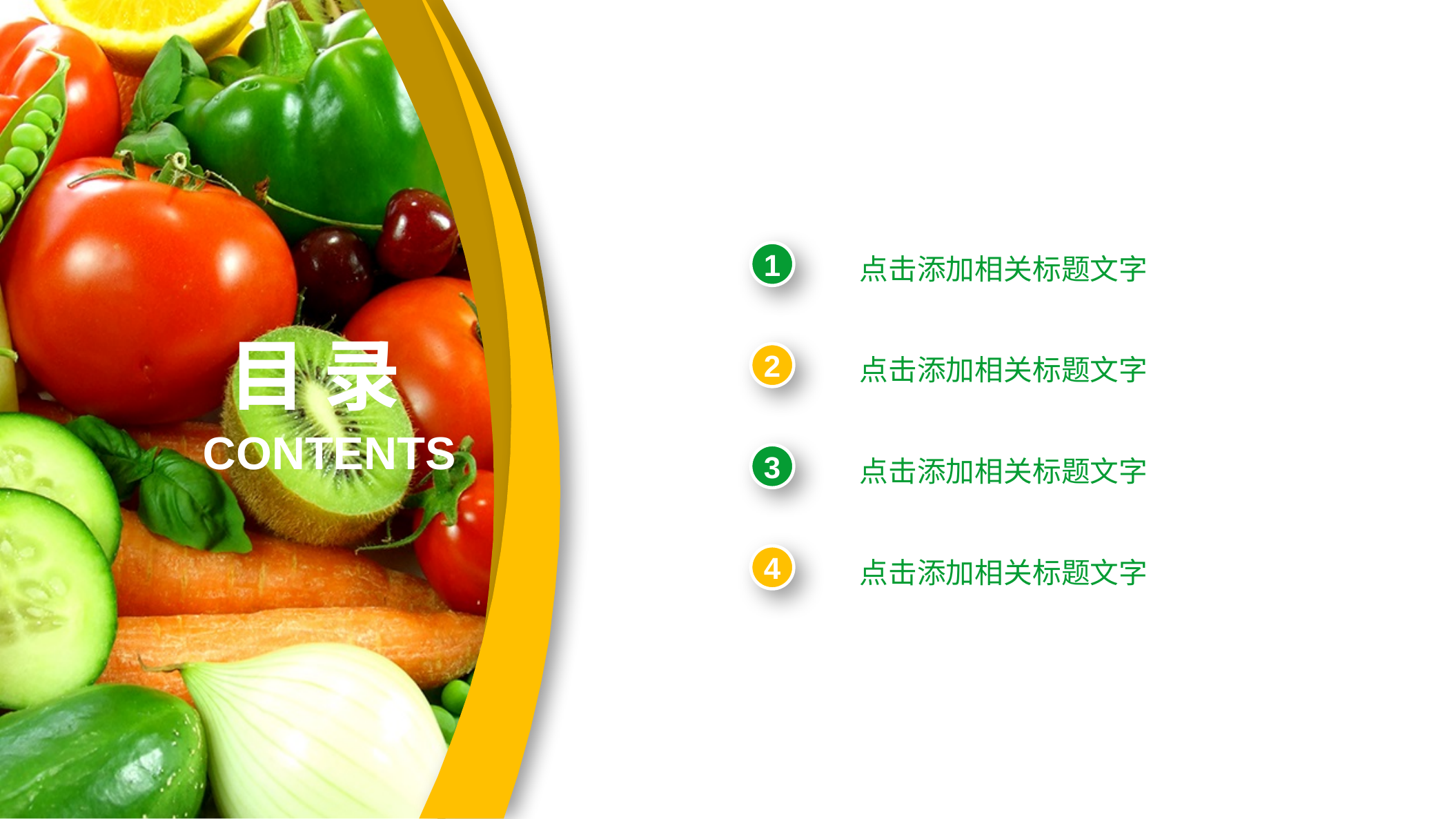

1
点击添加相关标题文字
目 录
2
点击添加相关标题文字
CONTENTS
3
点击添加相关标题文字
4
点击添加相关标题文字